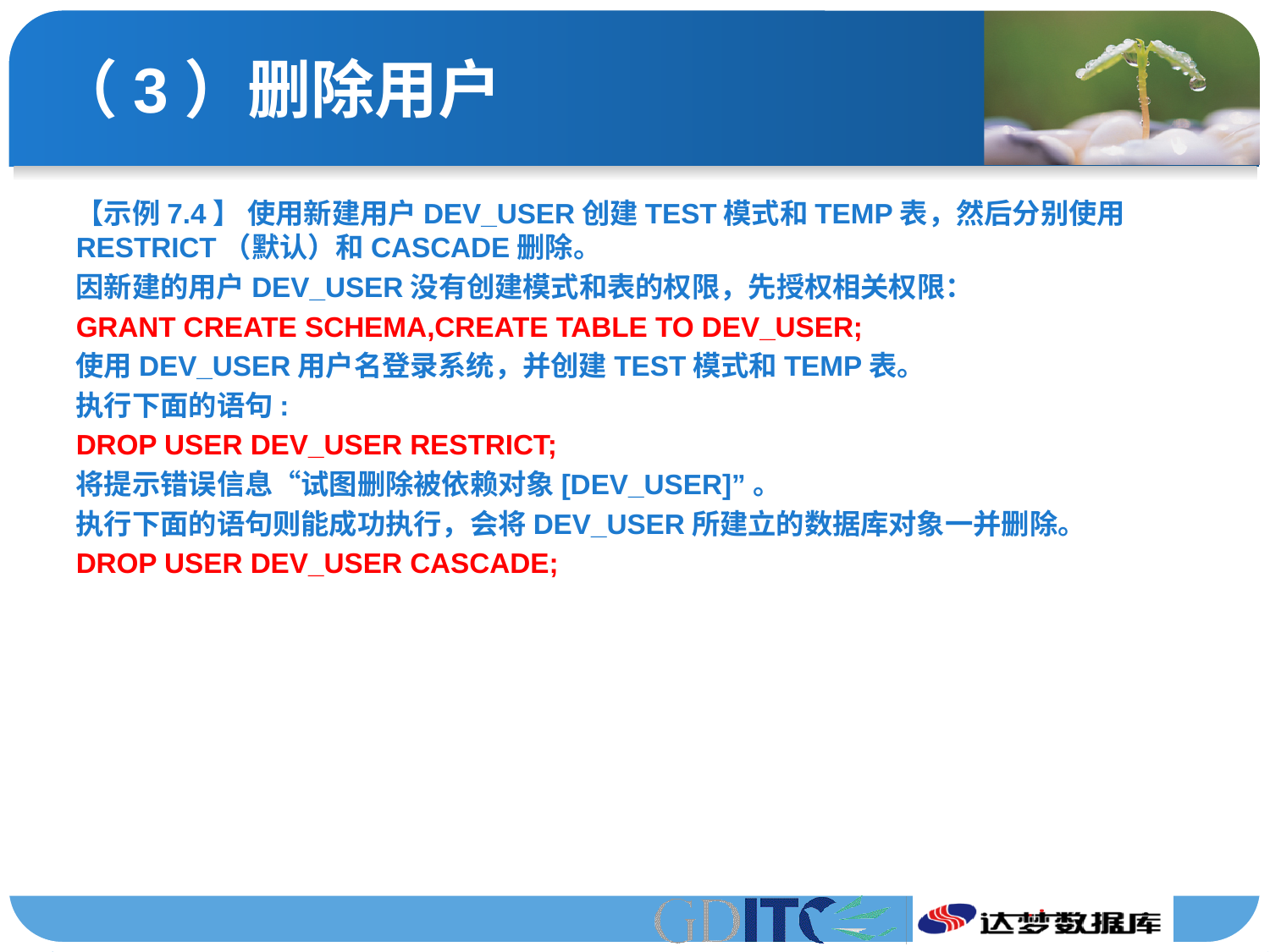

# （3）删除用户
【示例7.4】 使用新建用户DEV_USER创建TEST模式和TEMP表，然后分别使用RESTRICT（默认）和CASCADE删除。
因新建的用户DEV_USER没有创建模式和表的权限，先授权相关权限：
GRANT CREATE SCHEMA,CREATE TABLE TO DEV_USER;
使用DEV_USER用户名登录系统，并创建TEST模式和TEMP表。
执行下面的语句:
DROP USER DEV_USER RESTRICT;
将提示错误信息“试图删除被依赖对象[DEV_USER]”。
执行下面的语句则能成功执行，会将DEV_USER所建立的数据库对象一并删除。
DROP USER DEV_USER CASCADE;